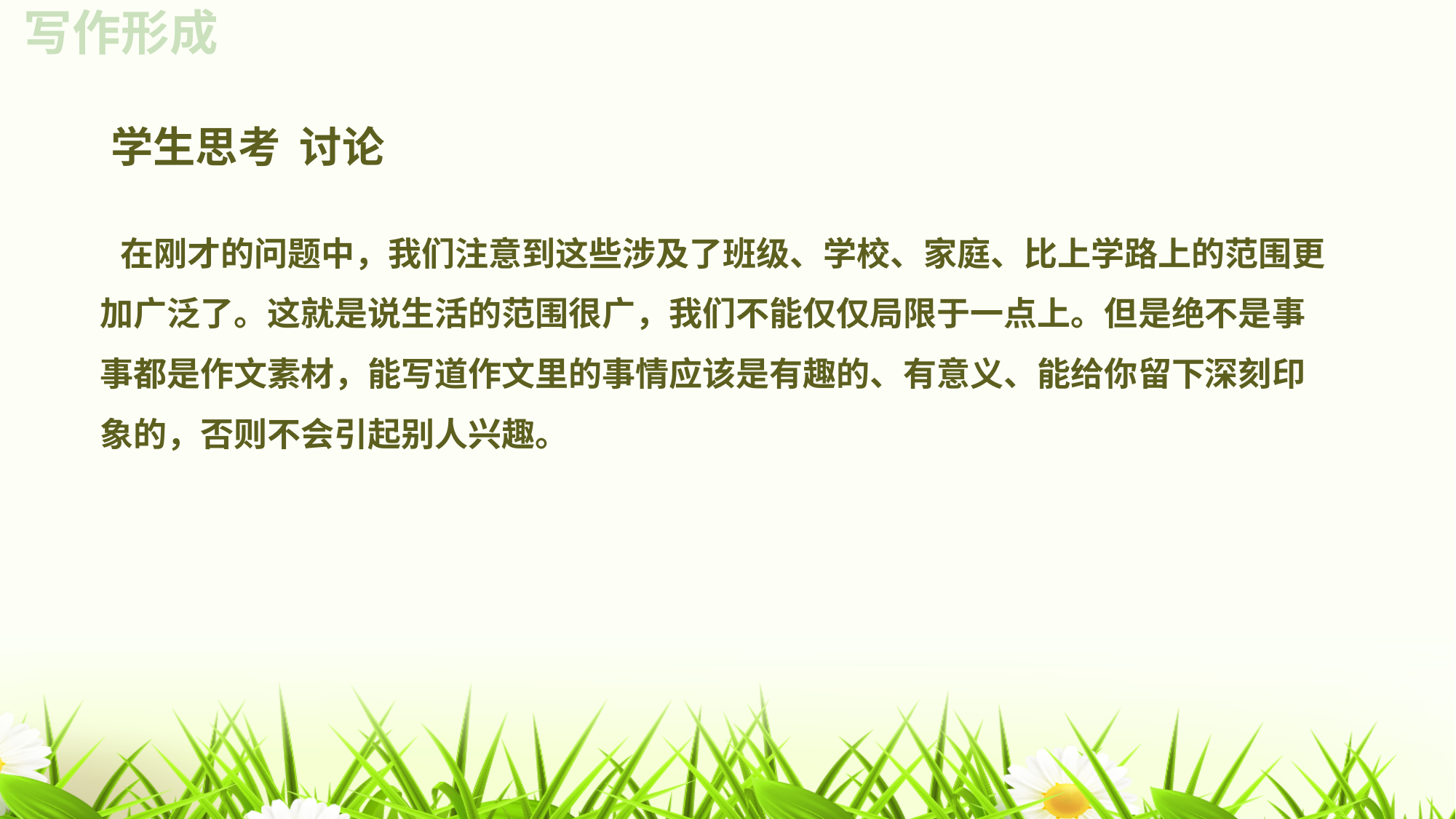

写作形成
# 学生思考  讨论
         在刚才的问题中，我们注意到这些涉及了班级、学校、家庭、比上学路上的范围更加广泛了。这就是说生活的范围很广，我们不能仅仅局限于一点上。但是绝不是事事都是作文素材，能写道作文里的事情应该是有趣的、有意义、能给你留下深刻印象的，否则不会引起别人兴趣。